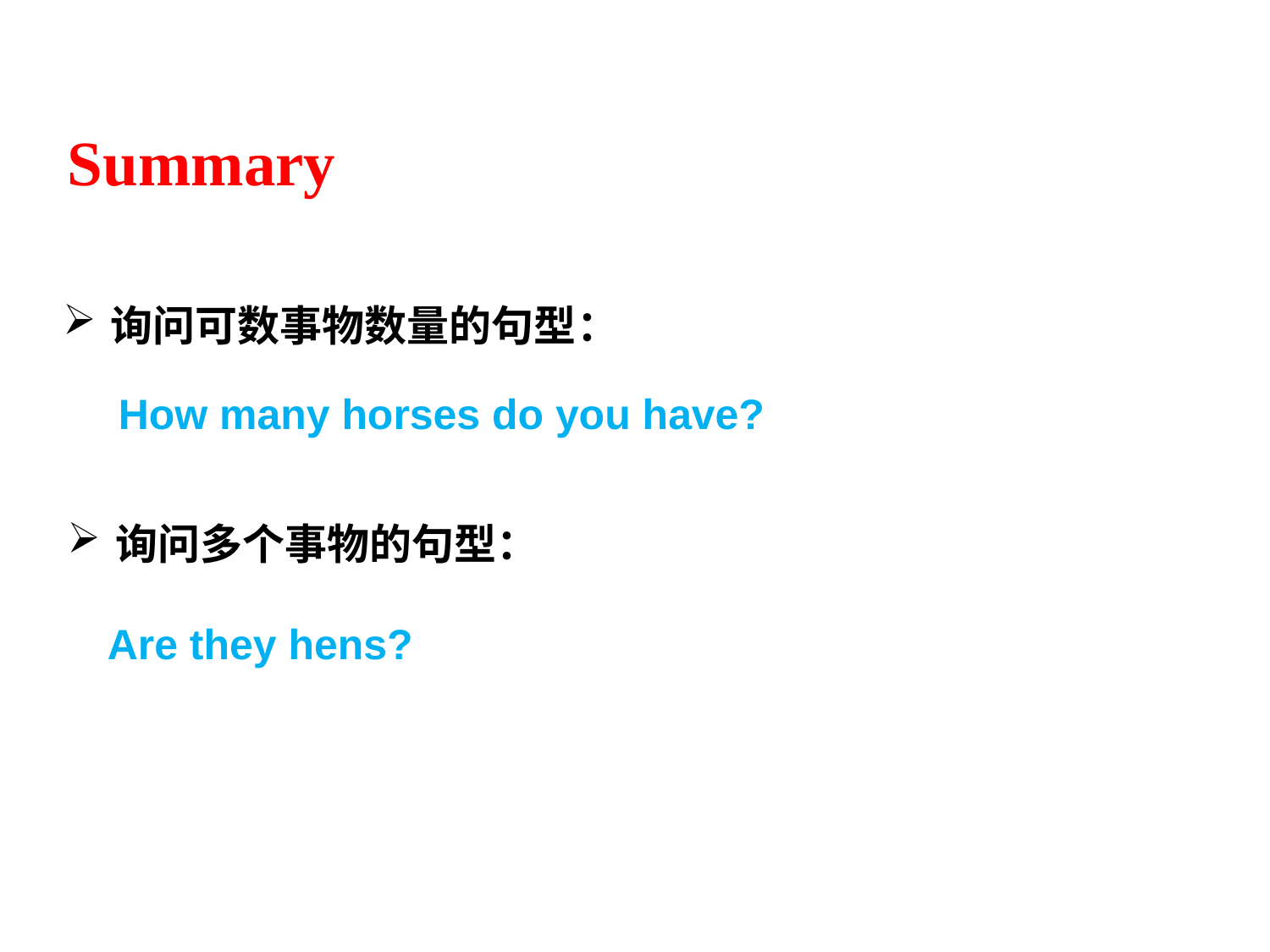

Summary
询问可数事物数量的句型：
How many horses do you have?
询问多个事物的句型：
Are they hens?